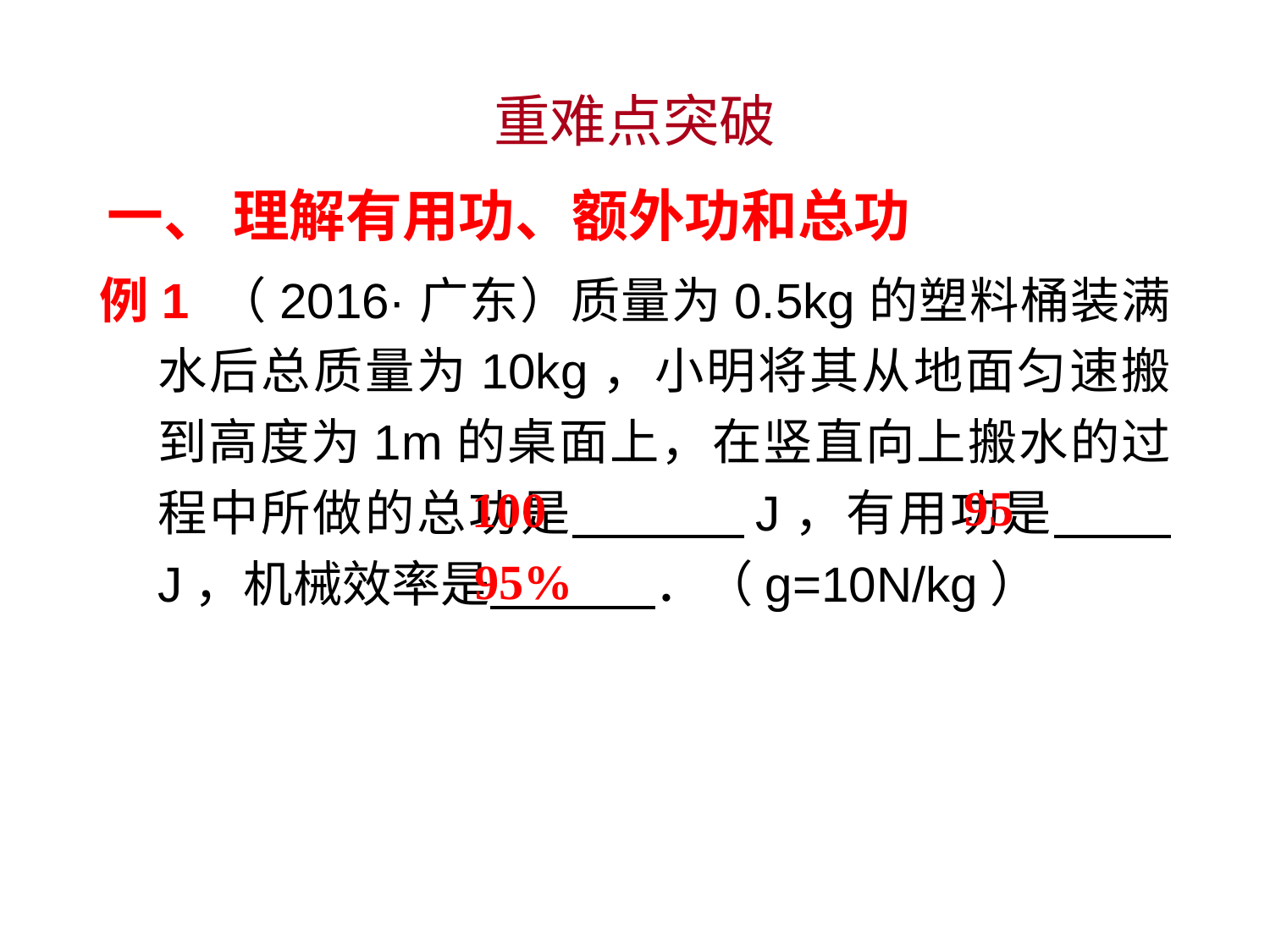

重难点突破
一、 理解有用功、额外功和总功
例1 （2016·广东）质量为0.5kg的塑料桶装满水后总质量为10kg，小明将其从地面匀速搬到高度为1m的桌面上，在竖直向上搬水的过程中所做的总功是　　     J，有用功是　      J，机械效率是　　      ．（g=10N/kg）
95
100
95%